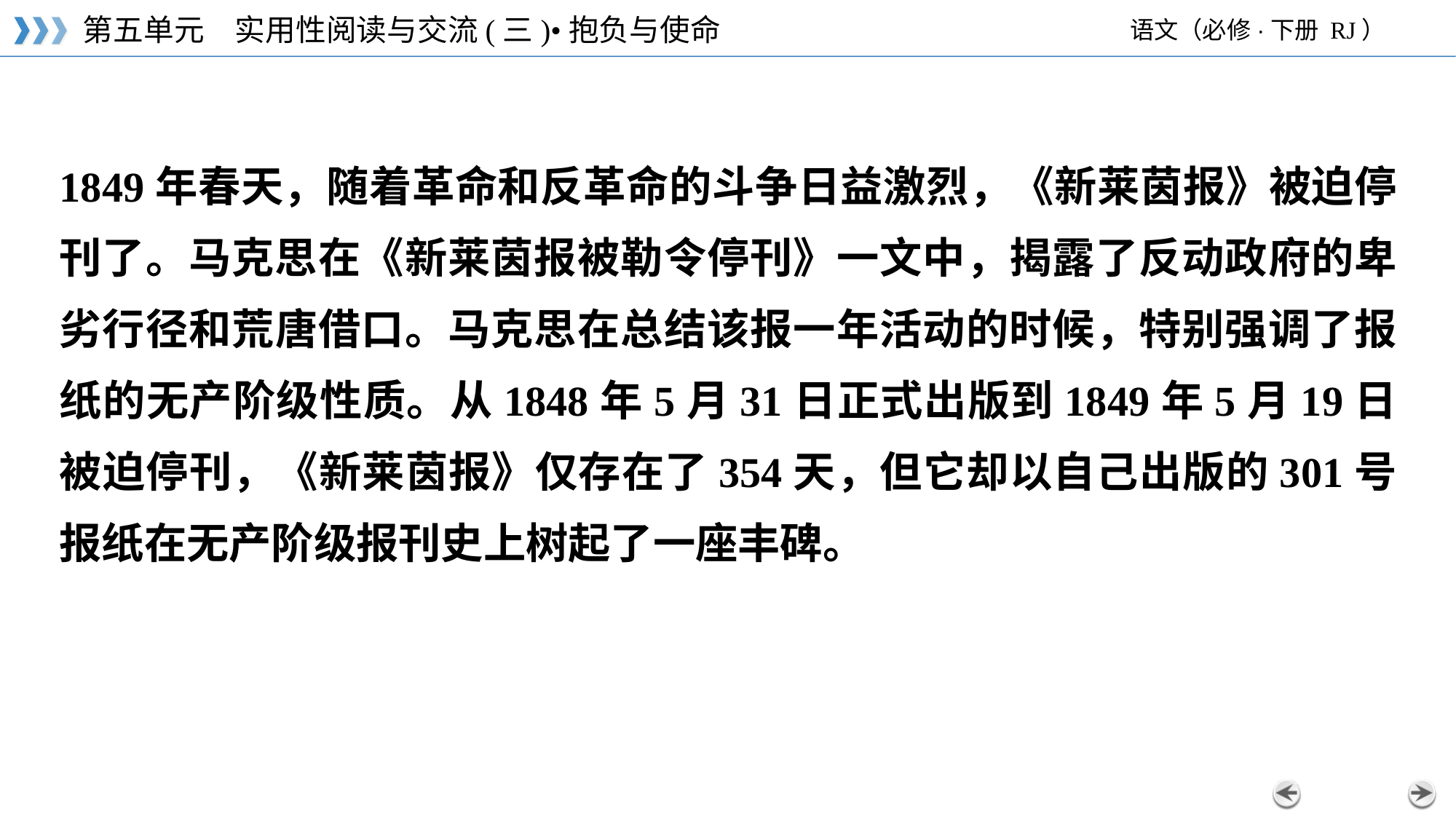

1849年春天，随着革命和反革命的斗争日益激烈，《新莱茵报》被迫停刊了。马克思在《新莱茵报被勒令停刊》一文中，揭露了反动政府的卑劣行径和荒唐借口。马克思在总结该报一年活动的时候，特别强调了报纸的无产阶级性质。从1848年5月31日正式出版到1849年5月19日被迫停刊，《新莱茵报》仅存在了354天，但它却以自己出版的301号报纸在无产阶级报刊史上树起了一座丰碑。